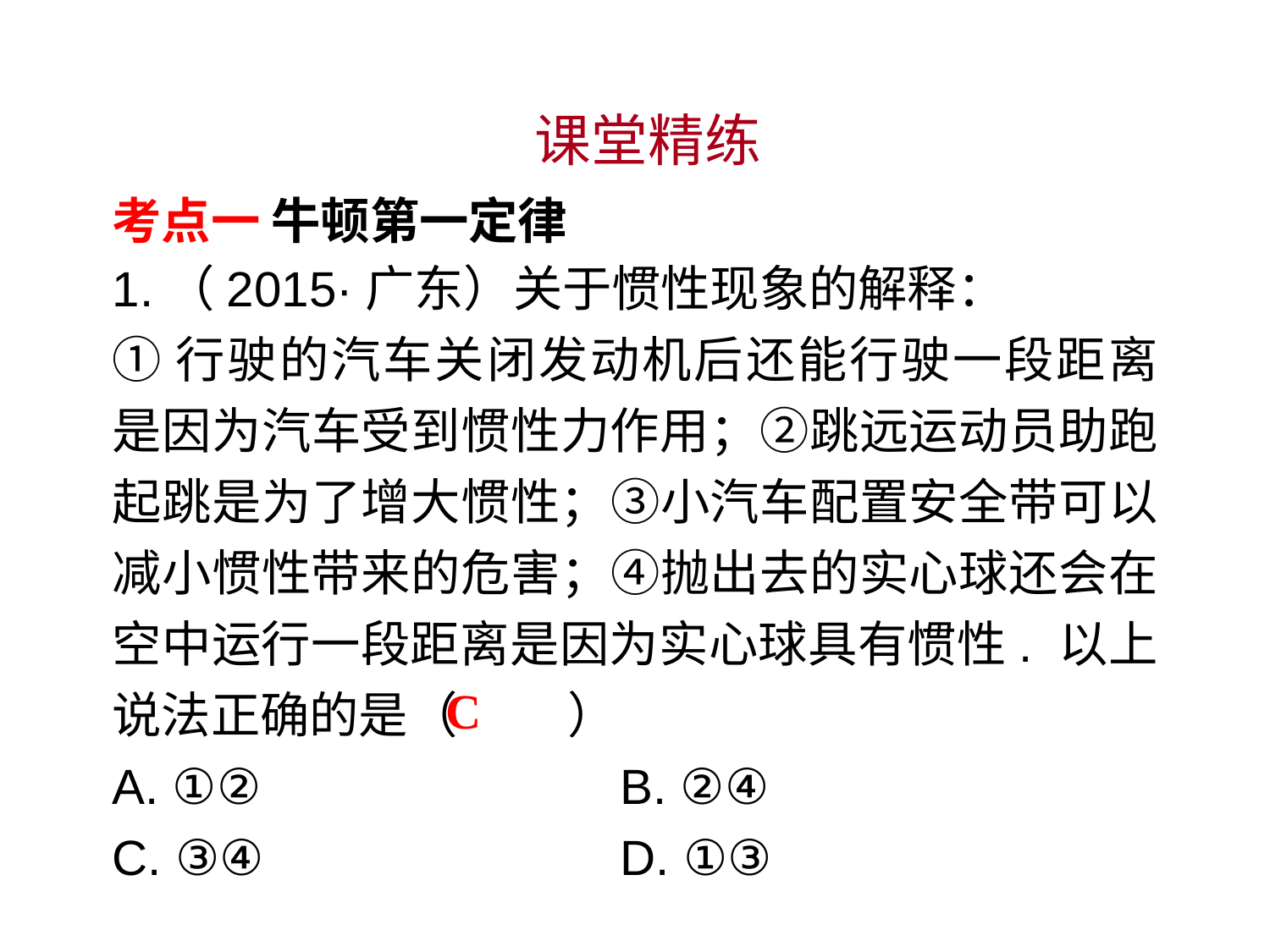

课堂精练
考点一 牛顿第一定律
1.（2015·广东）关于惯性现象的解释：
①行驶的汽车关闭发动机后还能行驶一段距离是因为汽车受到惯性力作用；②跳远运动员助跑起跳是为了增大惯性；③小汽车配置安全带可以减小惯性带来的危害；④抛出去的实心球还会在空中运行一段距离是因为实心球具有惯性. 以上说法正确的是（　 　）
A. ①②               		B. ②④
C. ③④               		D. ①③
C